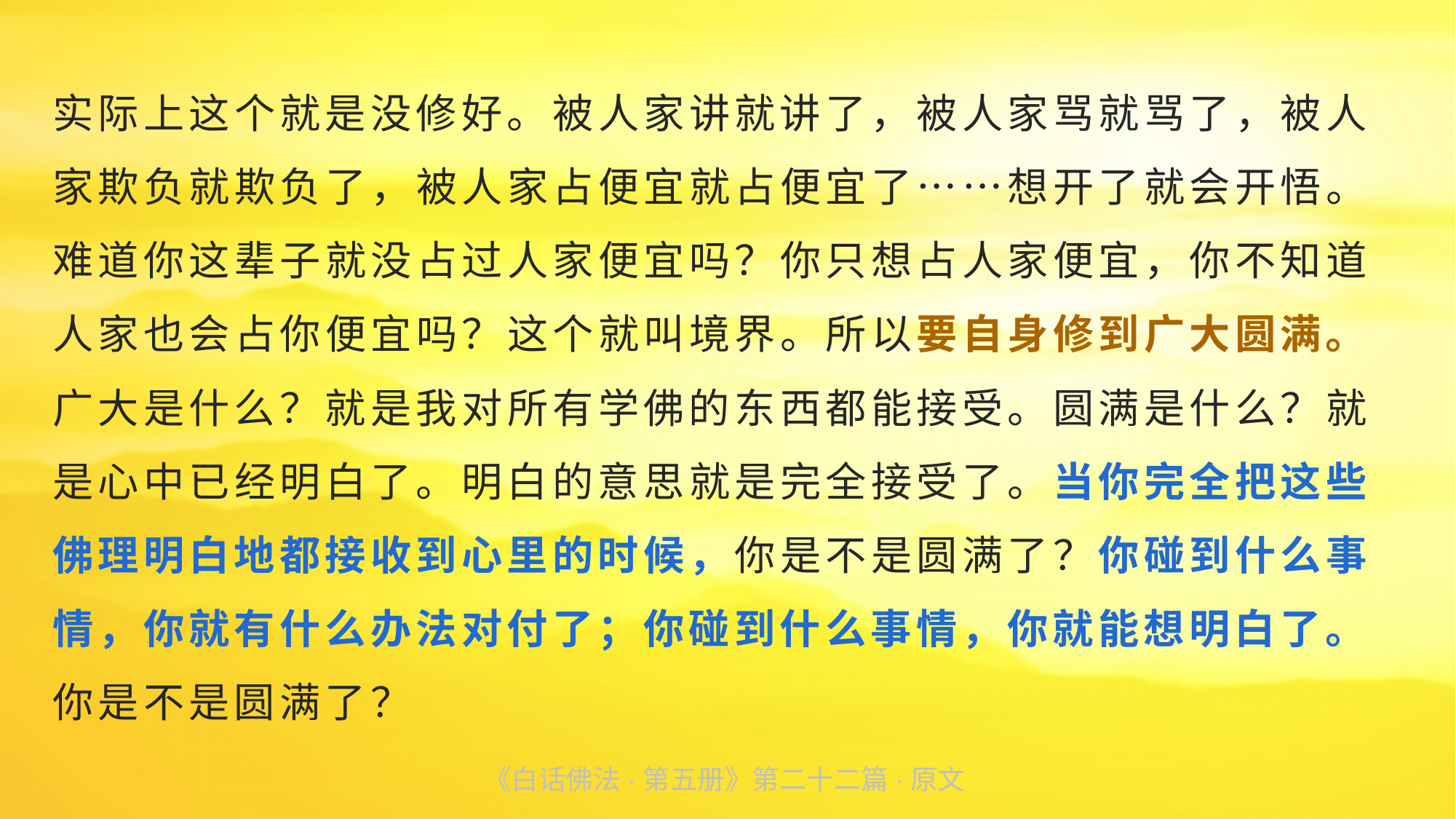

实际上这个就是没修好。被人家讲就讲了，被人家骂就骂了，被人家欺负就欺负了，被人家占便宜就占便宜了……想开了就会开悟。难道你这辈子就没占过人家便宜吗？你只想占人家便宜，你不知道人家也会占你便宜吗？这个就叫境界。所以要自身修到广大圆满。广大是什么？就是我对所有学佛的东西都能接受。圆满是什么？就是心中已经明白了。明白的意思就是完全接受了。当你完全把这些佛理明白地都接收到心里的时候，你是不是圆满了？你碰到什么事情，你就有什么办法对付了；你碰到什么事情，你就能想明白了。你是不是圆满了？
《白话佛法·第五册》第二十二篇·原文